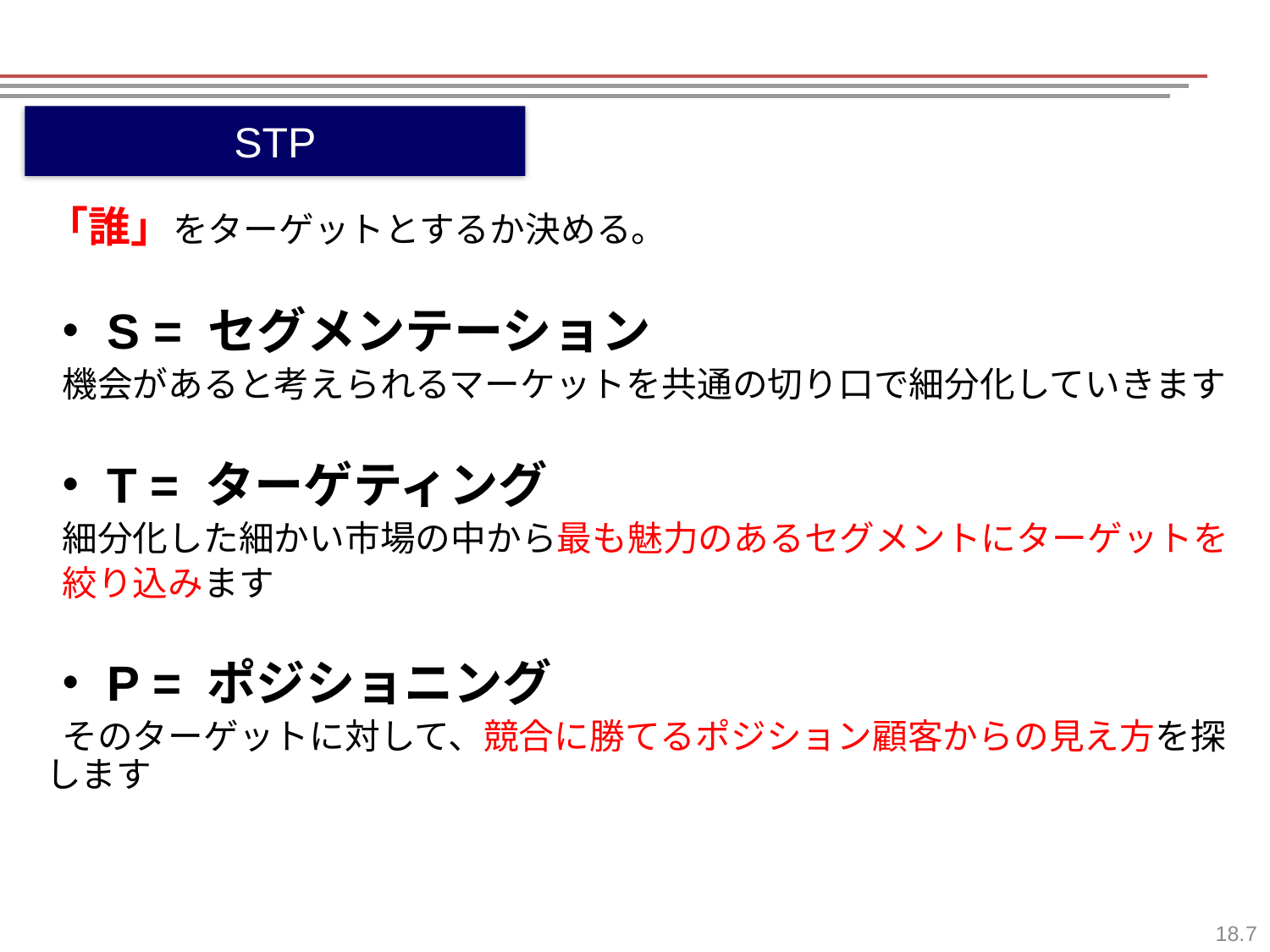

STP
「誰」をターゲットとするか決める。

・S = セグメンテーション
 機会があると考えられるマーケットを共通の切り口で細分化していきます

・T = ターゲティング
 細分化した細かい市場の中から最も魅力のあるセグメントにターゲットを
 絞り込みます

・P = ポジショニング
 そのターゲットに対して、競合に勝てるポジション顧客からの見え方を探します

7